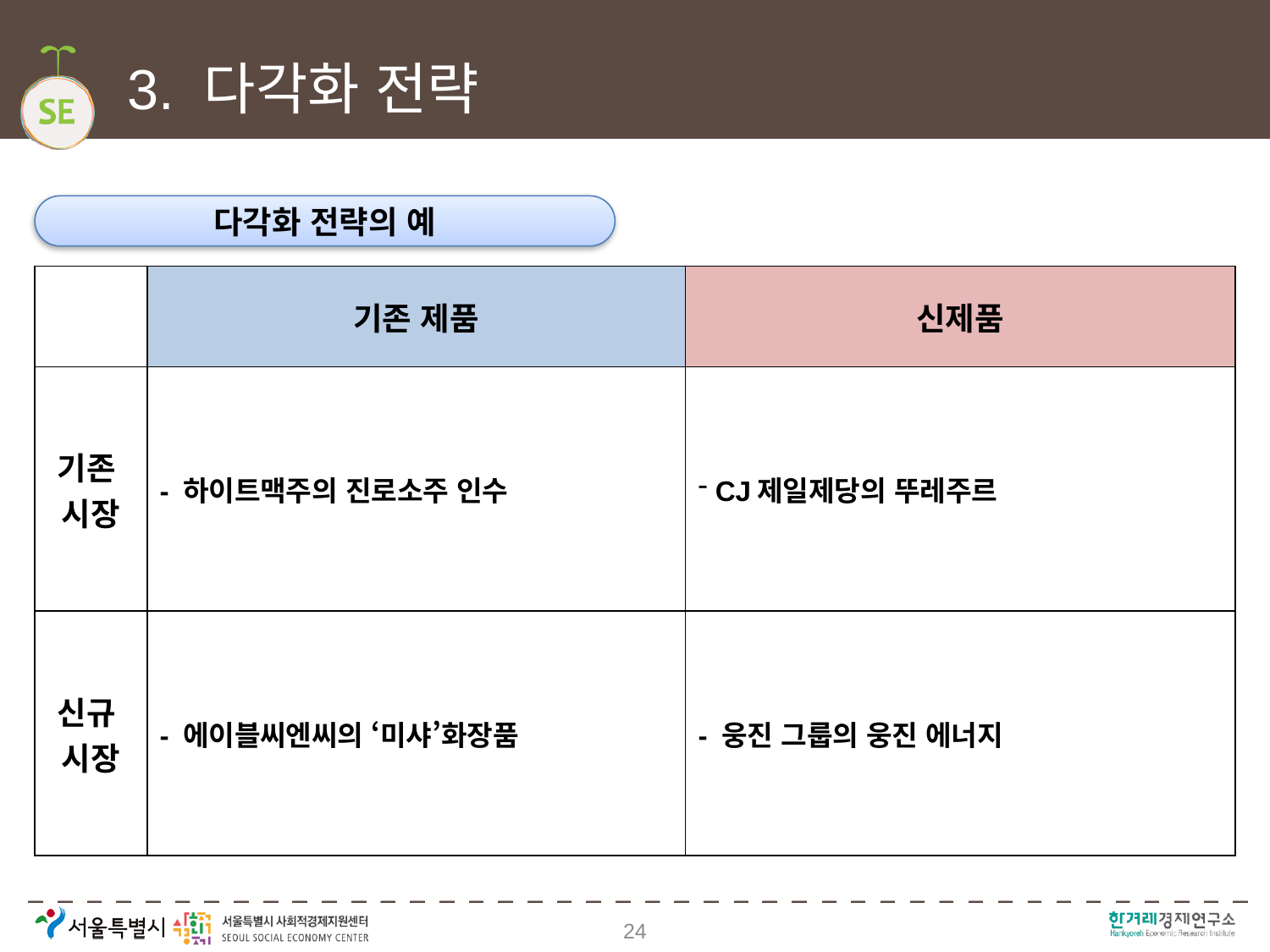

# 3. 다각화 전략
다각화 전략의 예
|  | 기존 제품 | 신제품 |
| --- | --- | --- |
| 기존 시장 | - 하이트맥주의 진로소주 인수 | CJ제일제당의 뚜레주르 |
| 신규 시장 | - 에이블씨엔씨의 ‘미샤’화장품 | - 웅진 그룹의 웅진 에너지 |
24